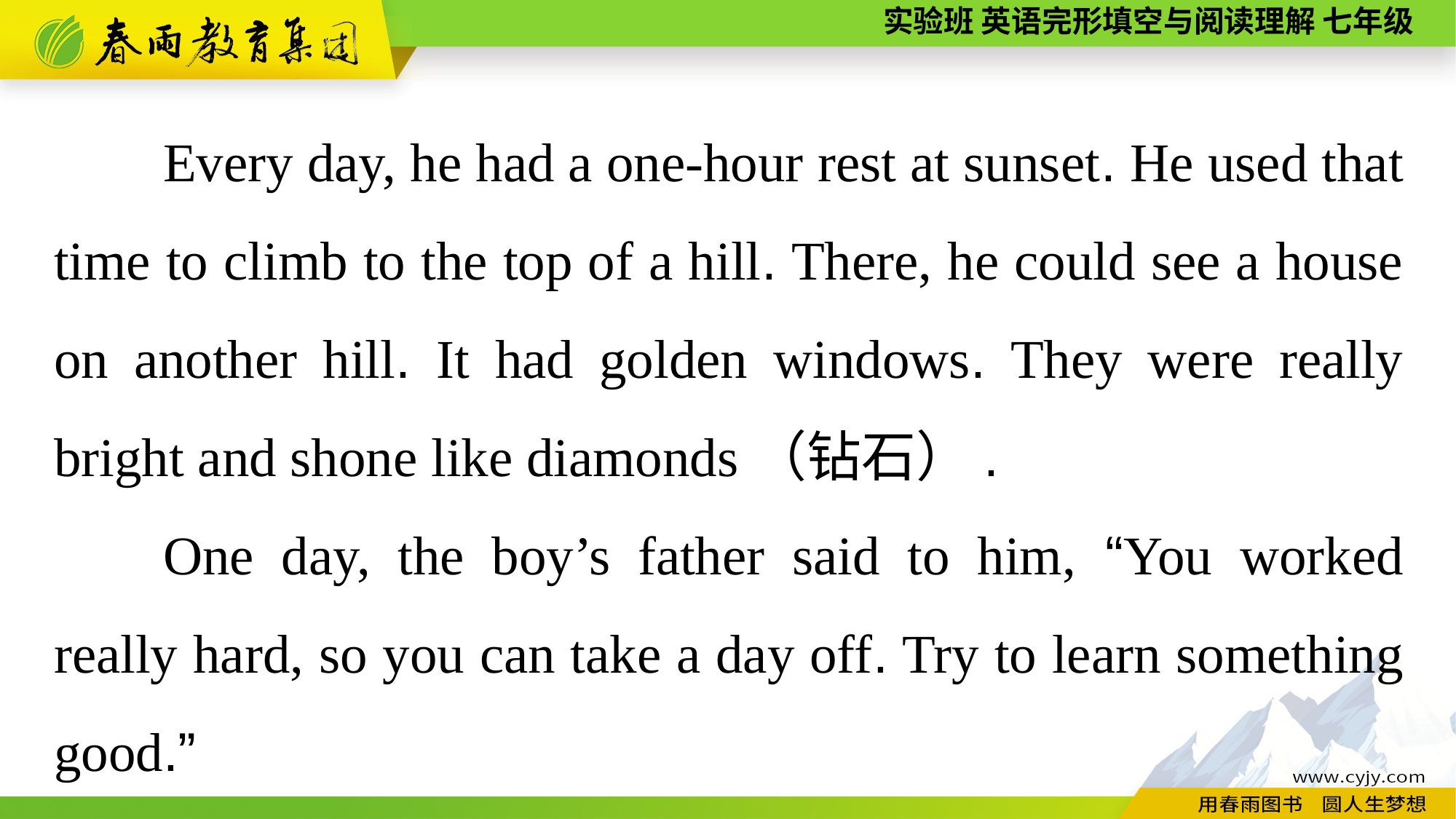

Every day, he had a one-hour rest at sunset. He used that time to climb to the top of a hill. There, he could see a house on another hill. It had golden windows. They were really bright and shone like diamonds（钻石）.
One day, the boy’s father said to him, “You worked really hard, so you can take a day off. Try to learn something good.”